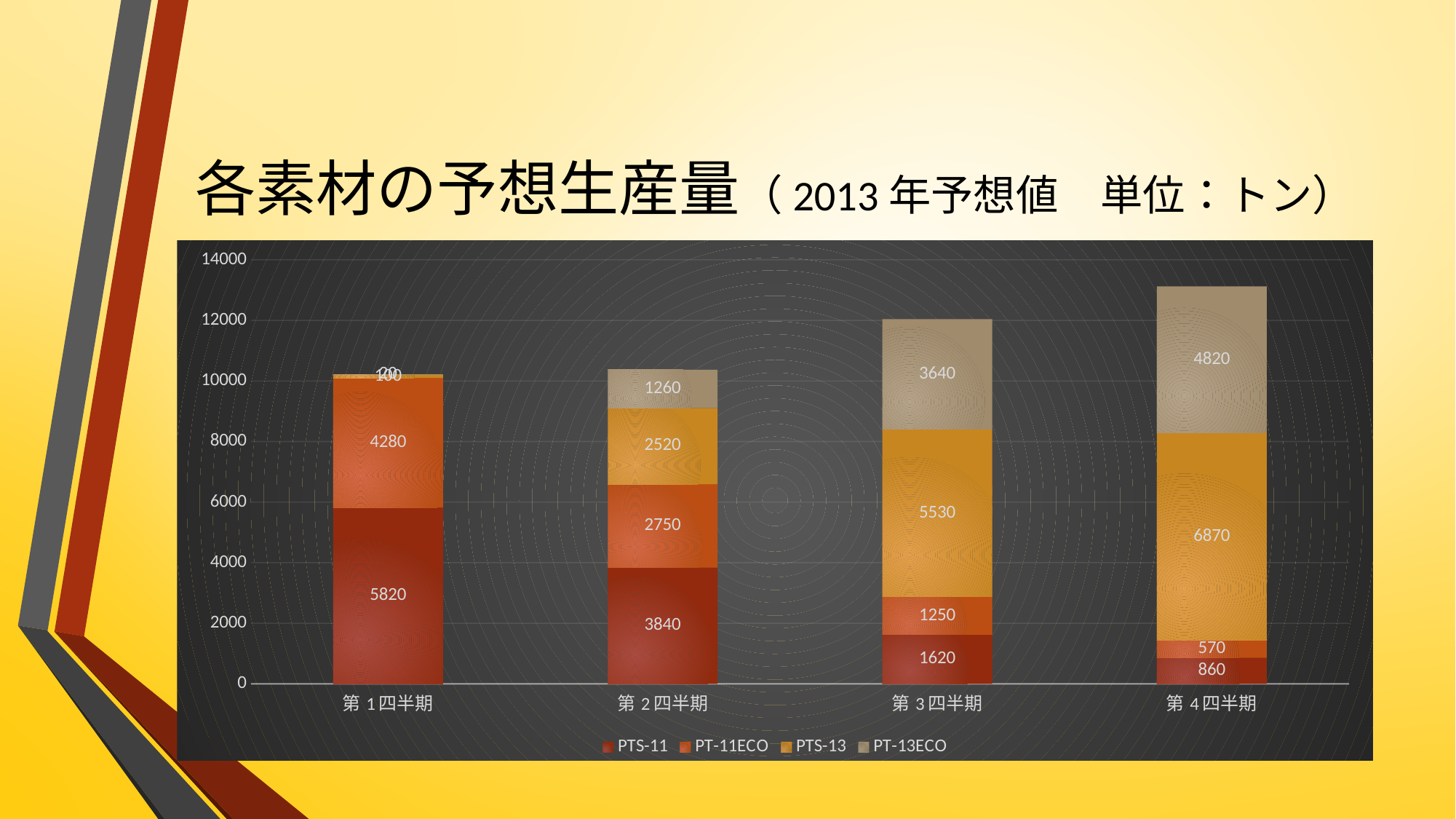

# 各素材の予想生産量（2013年予想値　単位：トン）

### Chart

| Category | PTS-11 | PT-11ECO | PTS-13 | PT-13ECO |
|---|---|---|---|---|
| 第1四半期 | 5820.0 | 4280.0 | 100.0 | 20.0 |
| 第2四半期 | 3840.0 | 2750.0 | 2520.0 | 1260.0 |
| 第3四半期 | 1620.0 | 1250.0 | 5530.0 | 3640.0 |
| 第4四半期 | 860.0 | 570.0 | 6870.0 | 4820.0 |